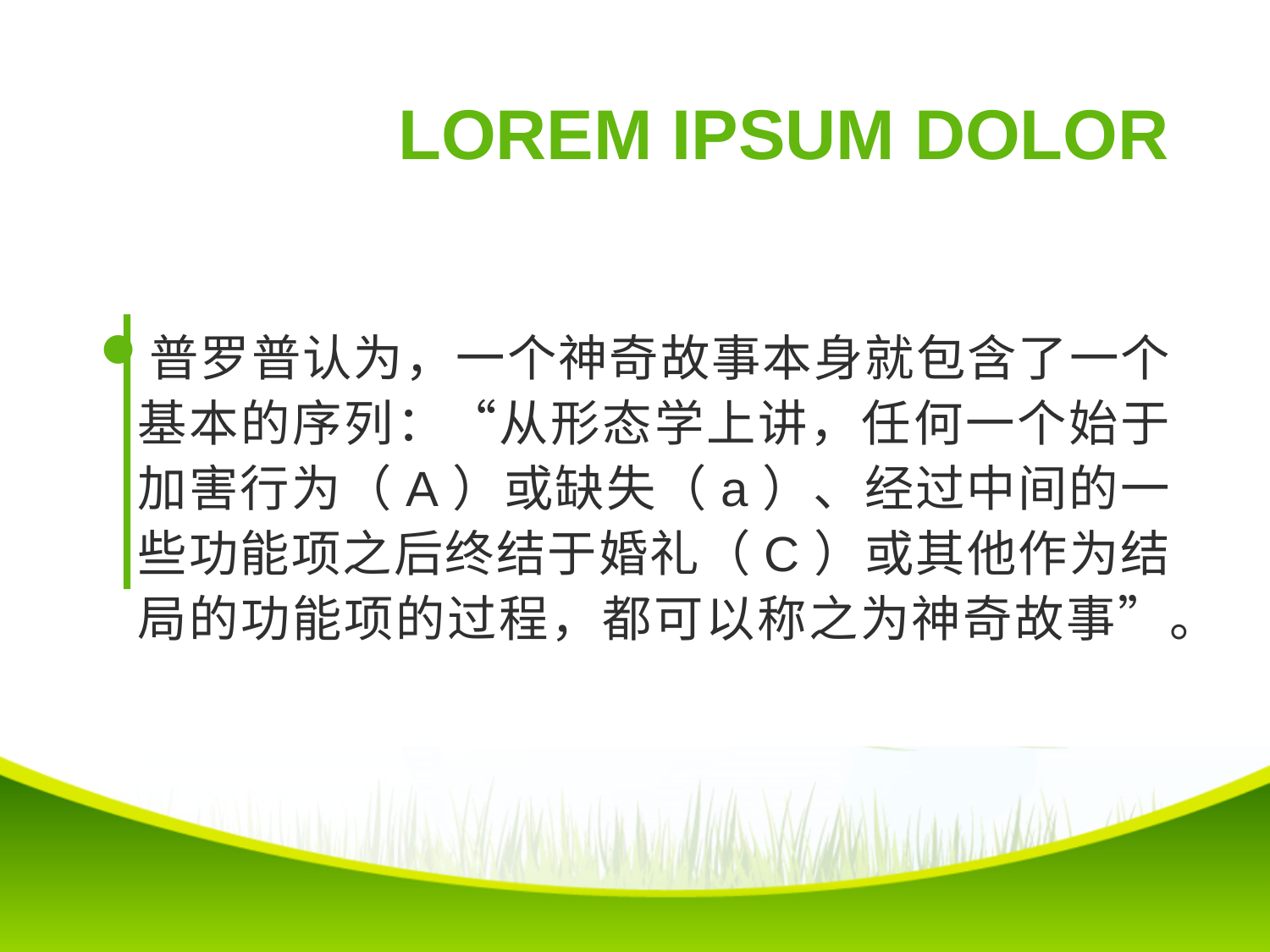

LOREM IPSUM DOLOR
普罗普认为，一个神奇故事本身就包含了一个基本的序列：“从形态学上讲，任何一个始于加害行为（A）或缺失（a）、经过中间的一些功能项之后终结于婚礼（C）或其他作为结局的功能项的过程，都可以称之为神奇故事”。